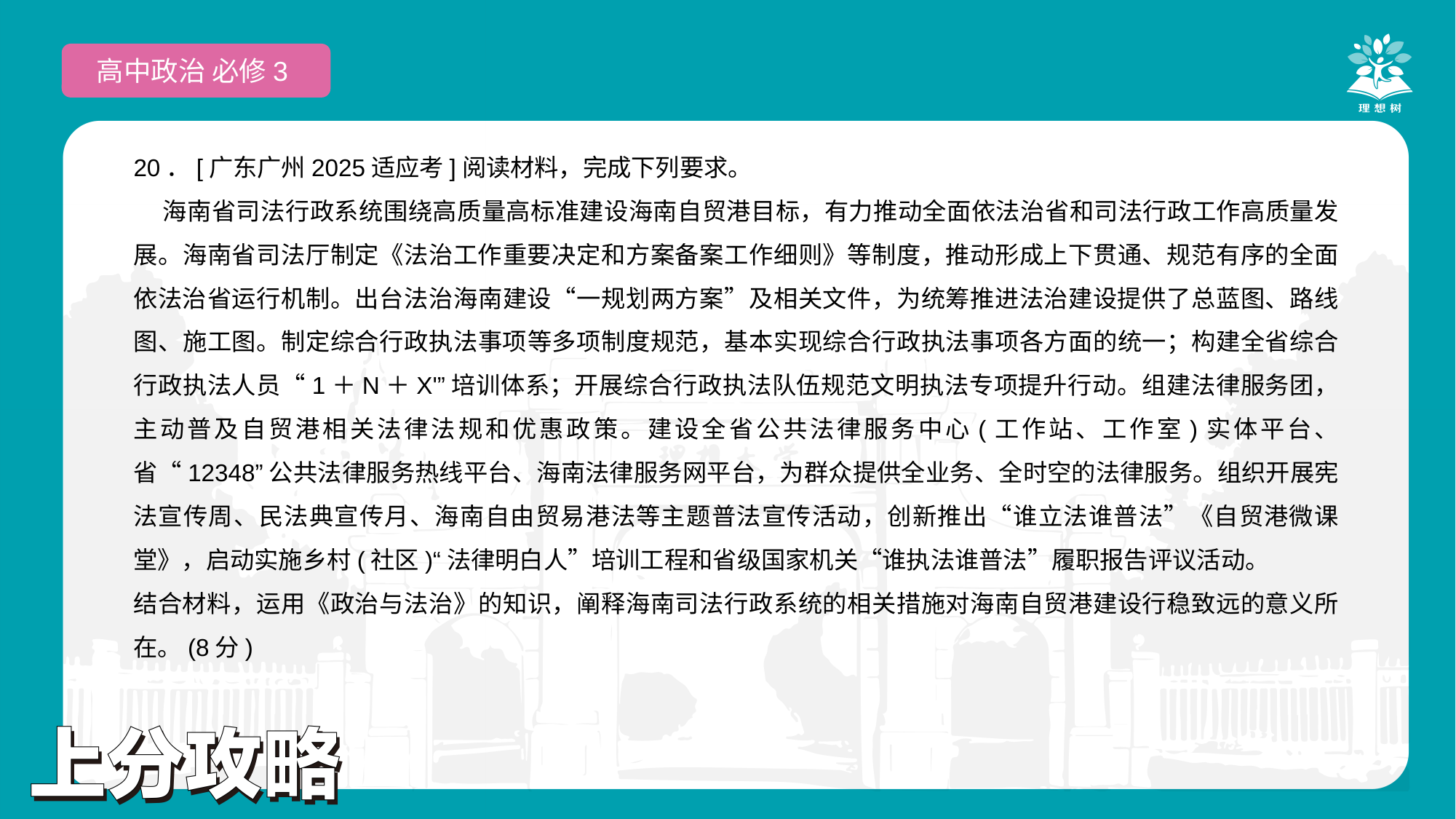

高中政治 必修3
20．[广东广州2025适应考]阅读材料，完成下列要求。
    海南省司法行政系统围绕高质量高标准建设海南自贸港目标，有力推动全面依法治省和司法行政工作高质量发展。海南省司法厅制定《法治工作重要决定和方案备案工作细则》等制度，推动形成上下贯通、规范有序的全面依法治省运行机制。出台法治海南建设“一规划两方案”及相关文件，为统筹推进法治建设提供了总蓝图、路线图、施工图。制定综合行政执法事项等多项制度规范，基本实现综合行政执法事项各方面的统一；构建全省综合行政执法人员“1＋N＋X'”培训体系；开展综合行政执法队伍规范文明执法专项提升行动。组建法律服务团，主动普及自贸港相关法律法规和优惠政策。建设全省公共法律服务中心(工作站、工作室)实体平台、省“12348”公共法律服务热线平台、海南法律服务网平台，为群众提供全业务、全时空的法律服务。组织开展宪法宣传周、民法典宣传月、海南自由贸易港法等主题普法宣传活动，创新推出“谁立法谁普法”《自贸港微课堂》，启动实施乡村(社区)“法律明白人”培训工程和省级国家机关“谁执法谁普法”履职报告评议活动。
结合材料，运用《政治与法治》的知识，阐释海南司法行政系统的相关措施对海南自贸港建设行稳致远的意义所在。(8分)